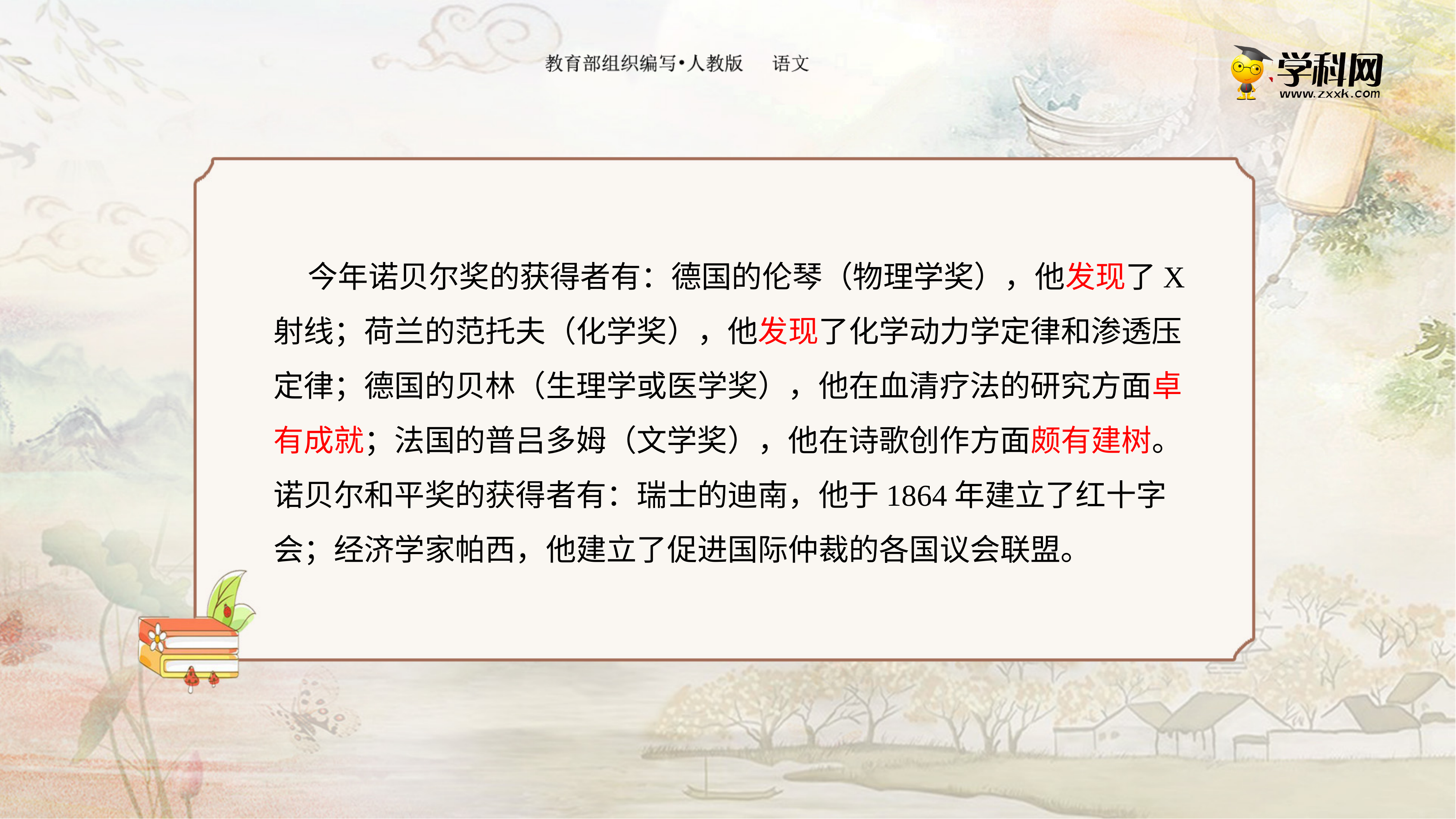

今年诺贝尔奖的获得者有：德国的伦琴（物理学奖），他发现了X射线；荷兰的范托夫（化学奖），他发现了化学动力学定律和渗透压定律；德国的贝林（生理学或医学奖），他在血清疗法的研究方面卓有成就；法国的普吕多姆（文学奖），他在诗歌创作方面颇有建树。诺贝尔和平奖的获得者有：瑞士的迪南，他于1864年建立了红十字会；经济学家帕西，他建立了促进国际仲裁的各国议会联盟。